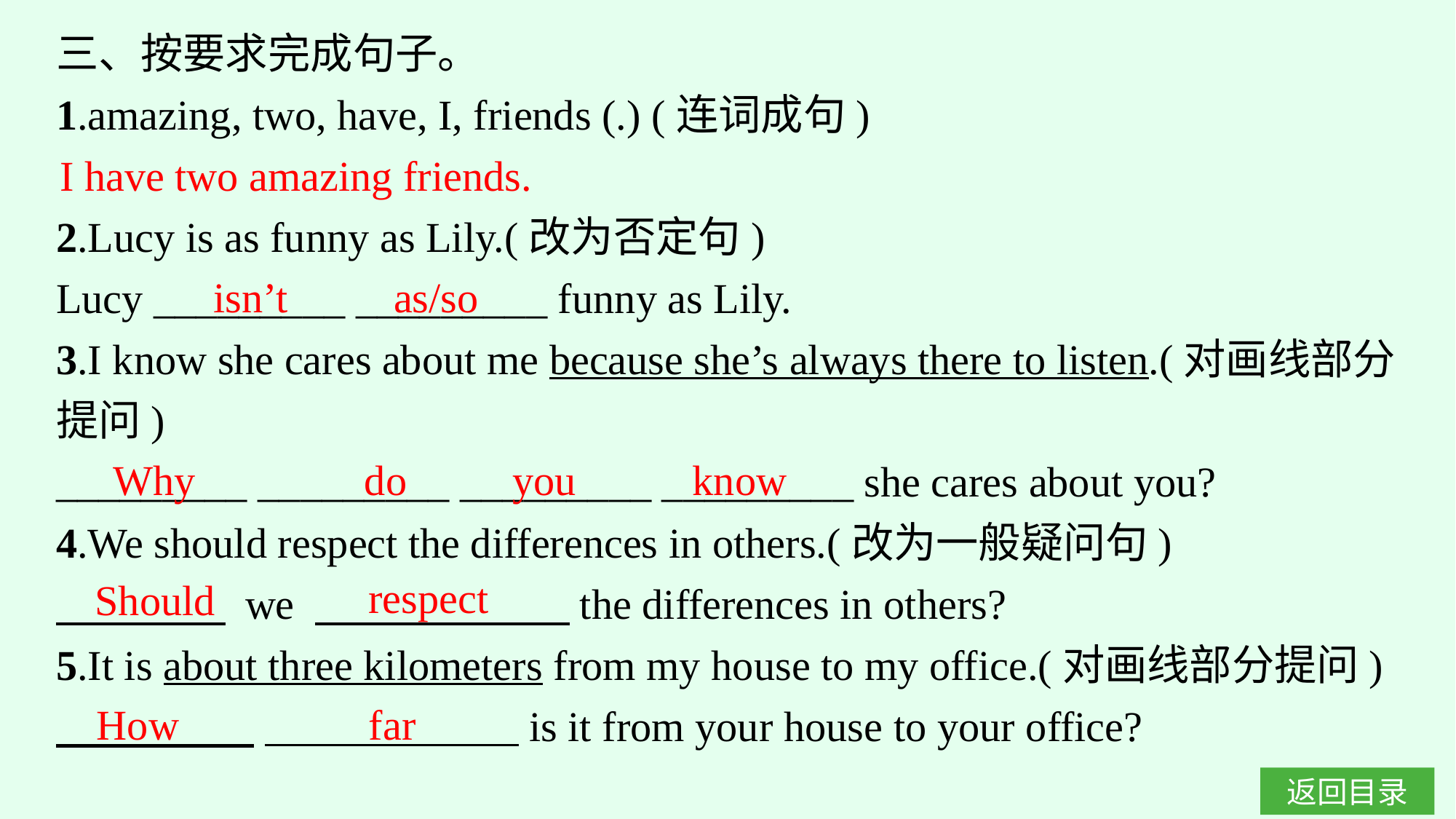

三、按要求完成句子。
1.amazing, two, have, I, friends (.) (连词成句)

2.Lucy is as funny as Lily.(改为否定句)
Lucy _________ _________ funny as Lily.
3.I know she cares about me because she’s always there to listen.(对画线部分提问)
_________ _________ _________ _________ she cares about you?
4.We should respect the differences in others.(改为一般疑问句)
　　　　 we 　　　　　　the differences in others?
5.It is about three kilometers from my house to my office.(对画线部分提问)
　   　　　 　　　　　　is it from your house to your office?
I have two amazing friends.
isn’t          as/so
Why                do          you           know
respect
Should
How                  far